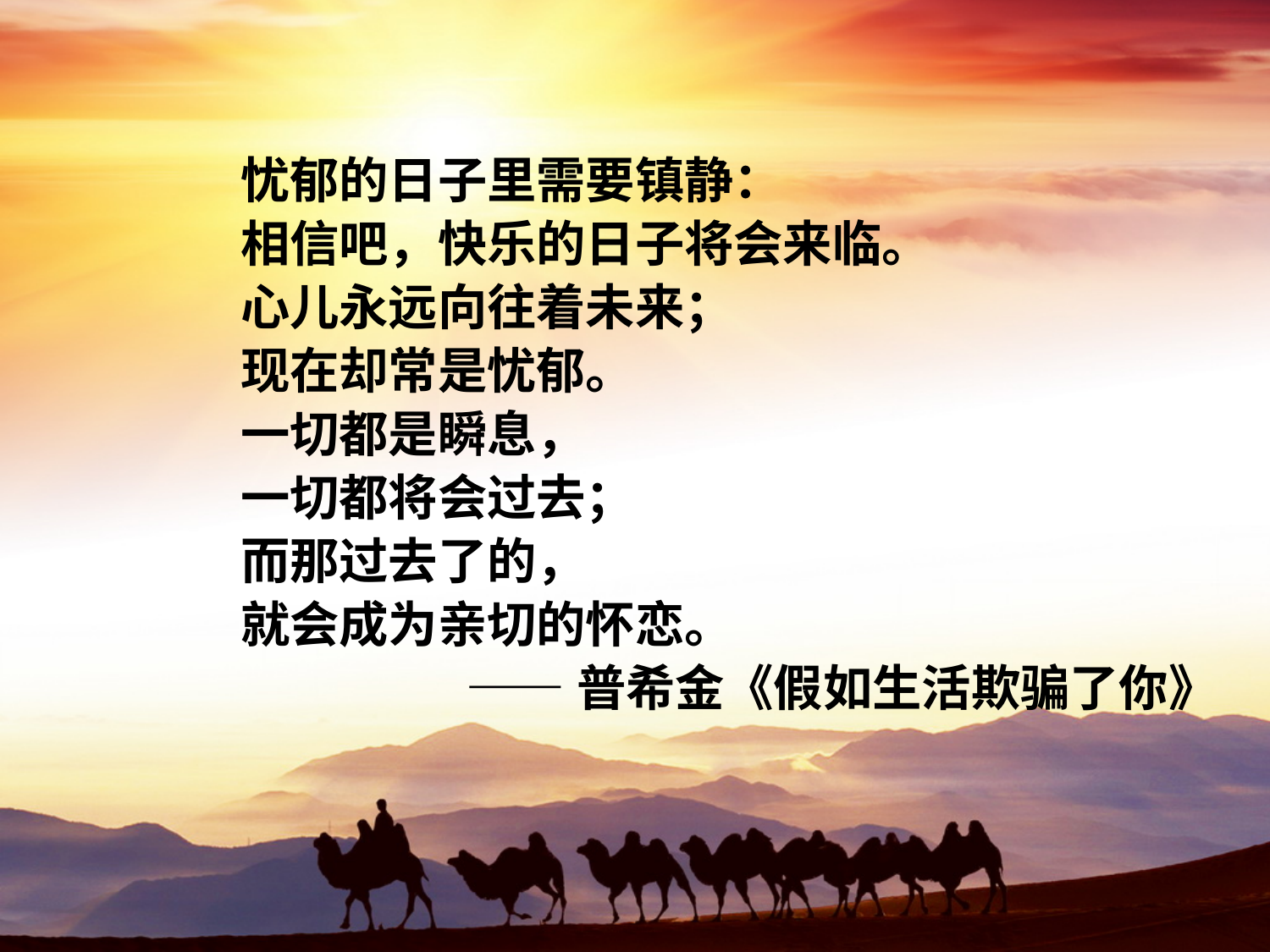

忧郁的日子里需要镇静：
相信吧，快乐的日子将会来临。
心儿永远向往着未来；
现在却常是忧郁。
一切都是瞬息，
一切都将会过去；
而那过去了的，
就会成为亲切的怀恋。
——普希金《假如生活欺骗了你》